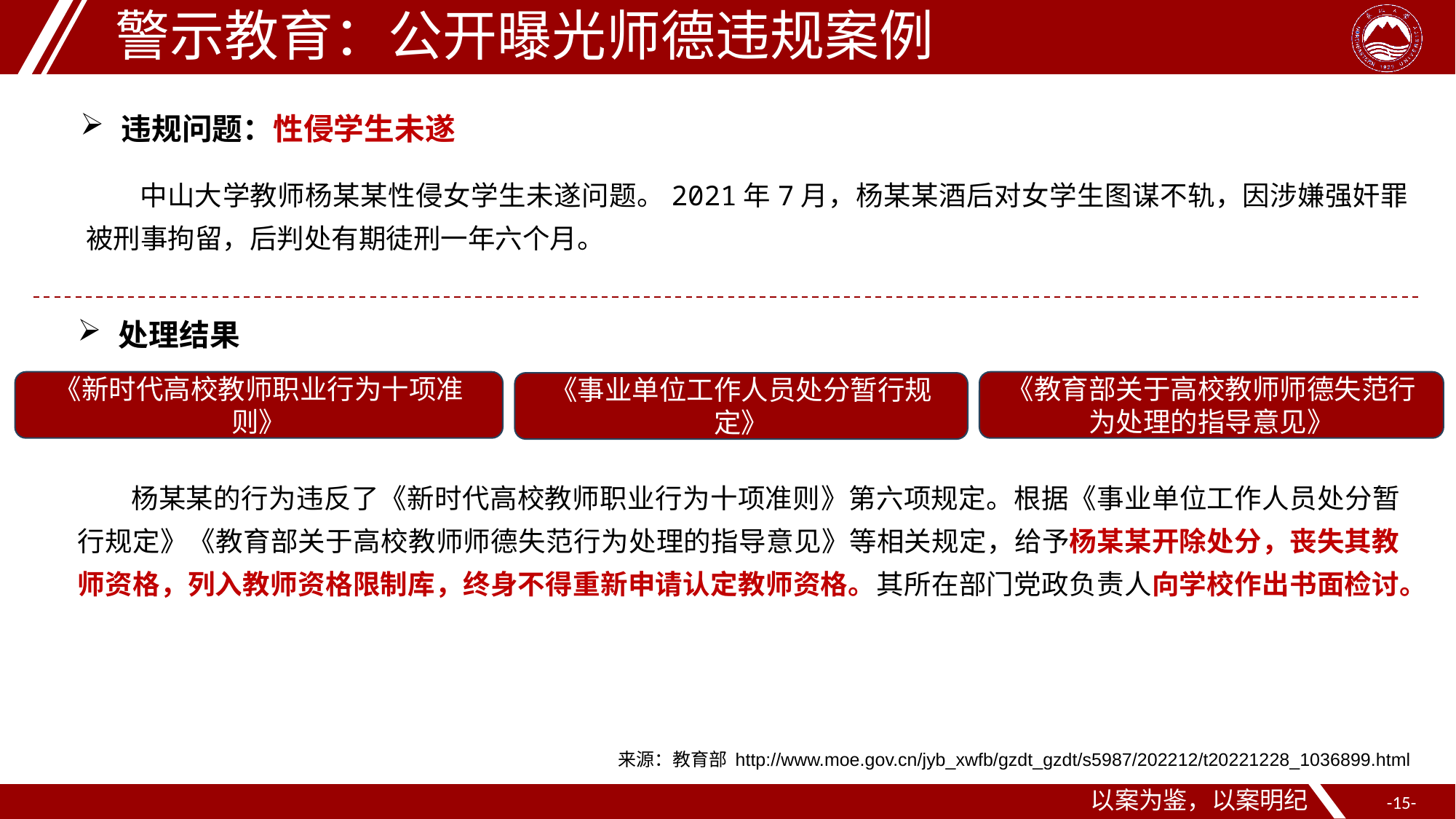

警示教育：公开曝光师德违规案例
违规问题：性侵学生未遂
中山大学教师杨某某性侵女学生未遂问题。2021年7月，杨某某酒后对女学生图谋不轨，因涉嫌强奸罪被刑事拘留，后判处有期徒刑一年六个月。
处理结果
《新时代高校教师职业行为十项准则》
《教育部关于高校教师师德失范行为处理的指导意见》
《事业单位工作人员处分暂行规定》
杨某某的行为违反了《新时代高校教师职业行为十项准则》第六项规定。根据《事业单位工作人员处分暂行规定》《教育部关于高校教师师德失范行为处理的指导意见》等相关规定，给予杨某某开除处分，丧失其教师资格，列入教师资格限制库，终身不得重新申请认定教师资格。其所在部门党政负责人向学校作出书面检讨。
来源：教育部 http://www.moe.gov.cn/jyb_xwfb/gzdt_gzdt/s5987/202212/t20221228_1036899.html
以案为鉴，以案明纪
-15-